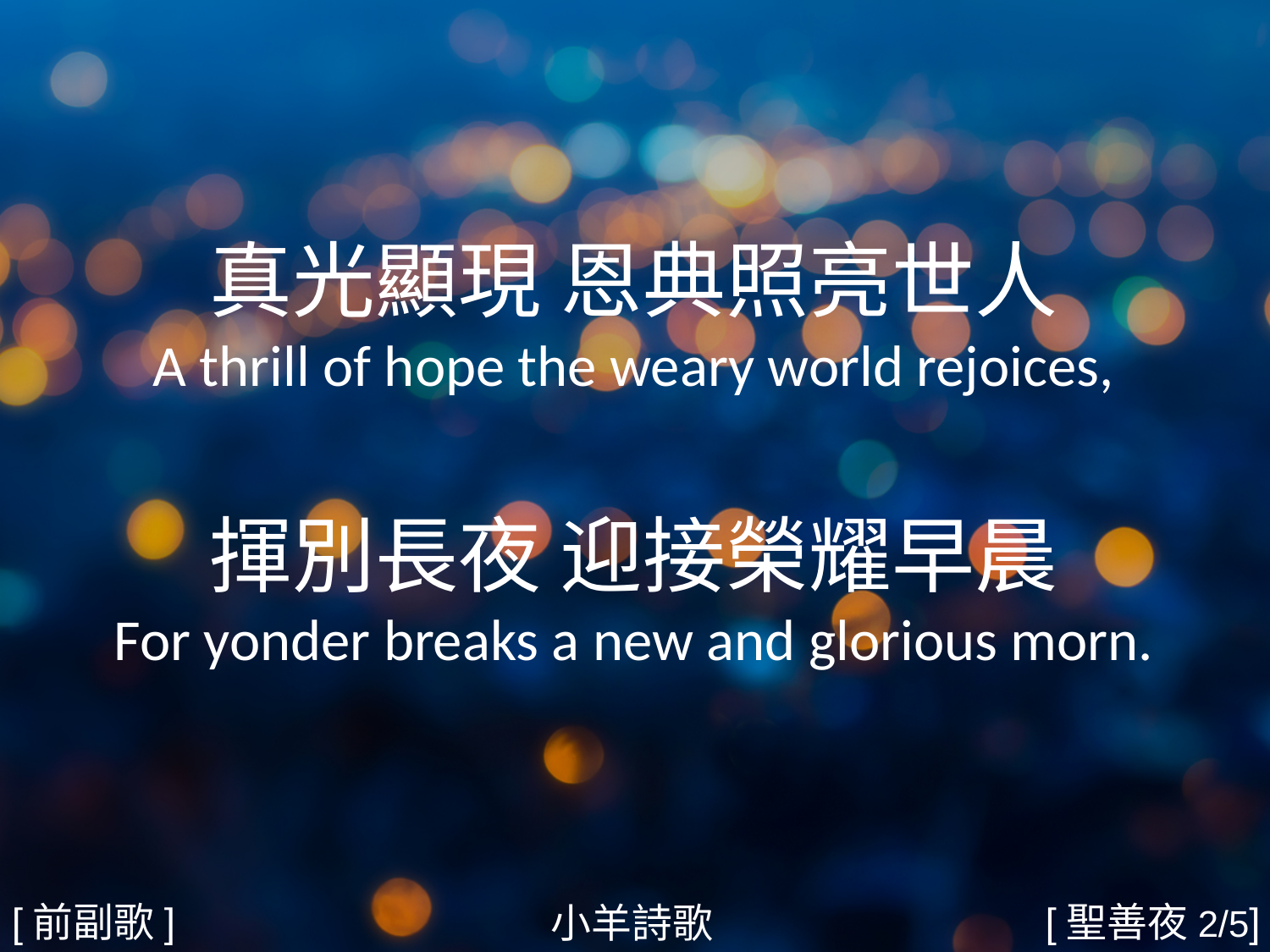

真光顯現 恩典照亮世人
A thrill of hope the weary world rejoices,

揮別長夜 迎接榮耀早晨
For yonder breaks a new and glorious morn.
#

[前副歌]
[聖善夜2/5]
小羊詩歌